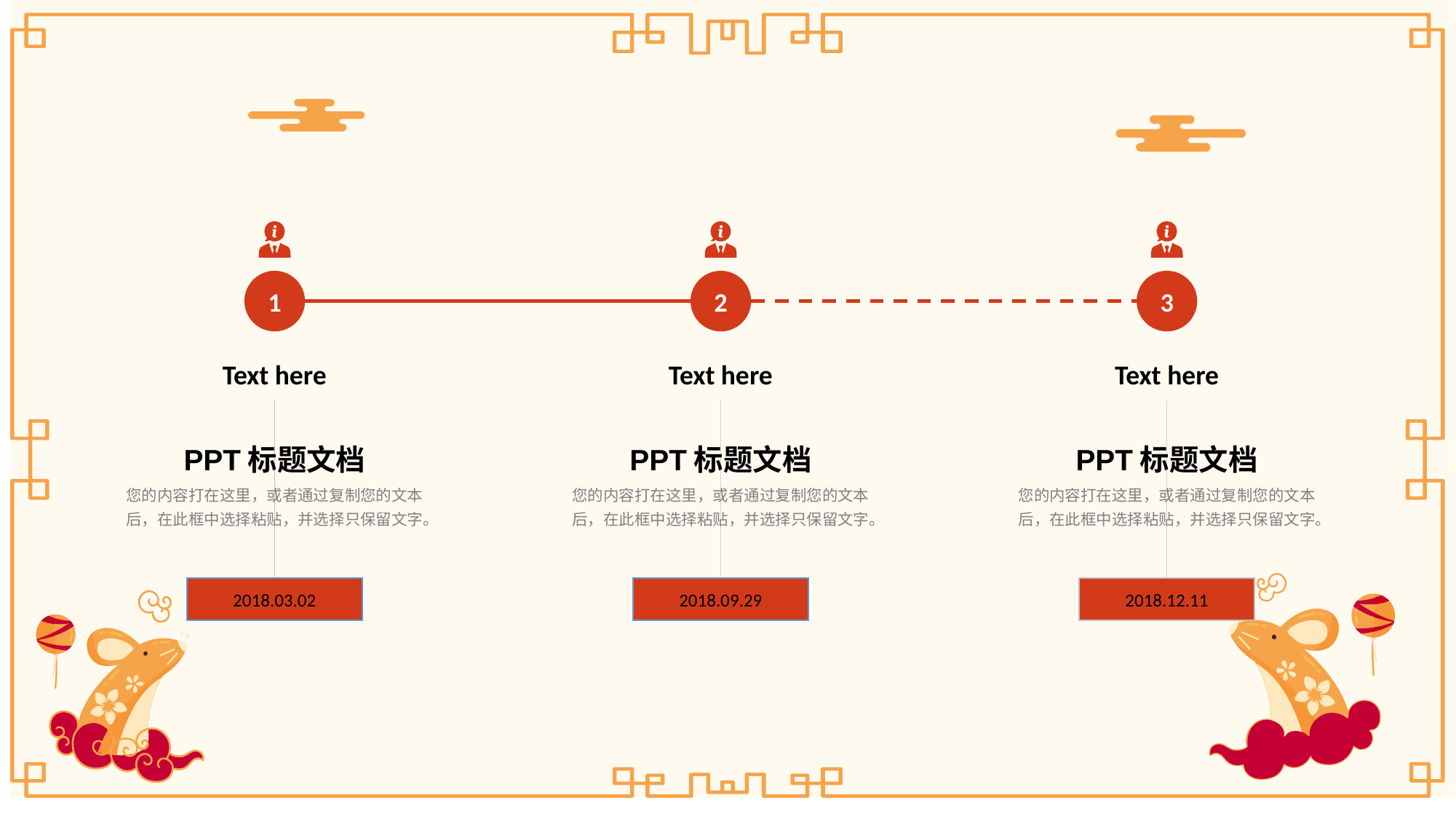

1
2
3
Text here
Text here
Text here
2018.03.02
2018.09.29
2018.12.11
PPT标题文档
您的内容打在这里，或者通过复制您的文本后，在此框中选择粘贴，并选择只保留文字。
PPT标题文档
您的内容打在这里，或者通过复制您的文本后，在此框中选择粘贴，并选择只保留文字。
PPT标题文档
您的内容打在这里，或者通过复制您的文本后，在此框中选择粘贴，并选择只保留文字。